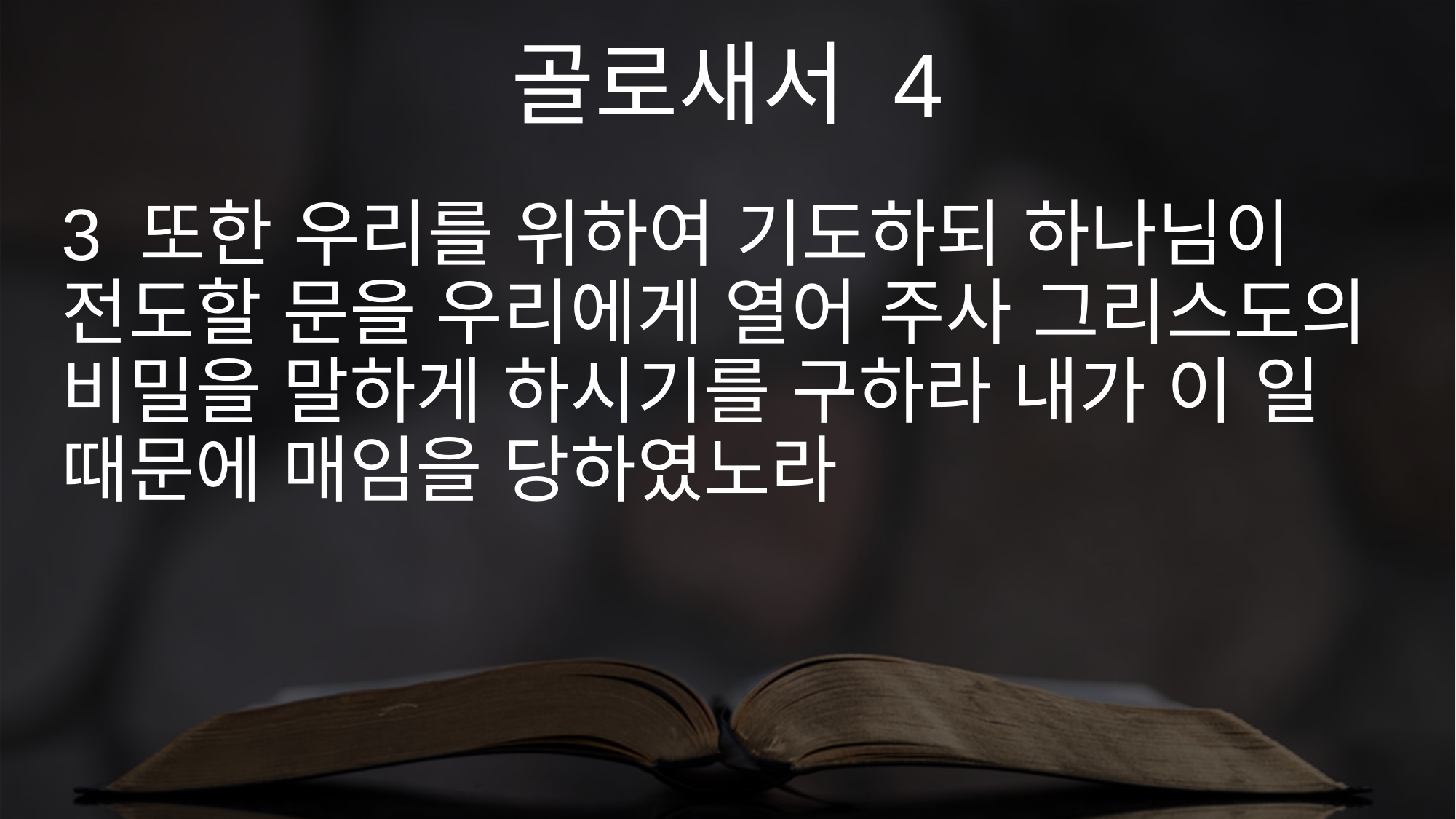

골로새서 4
3 또한 우리를 위하여 기도하되 하나님이 전도할 문을 우리에게 열어 주사 그리스도의 비밀을 말하게 하시기를 구하라 내가 이 일 때문에 매임을 당하였노라